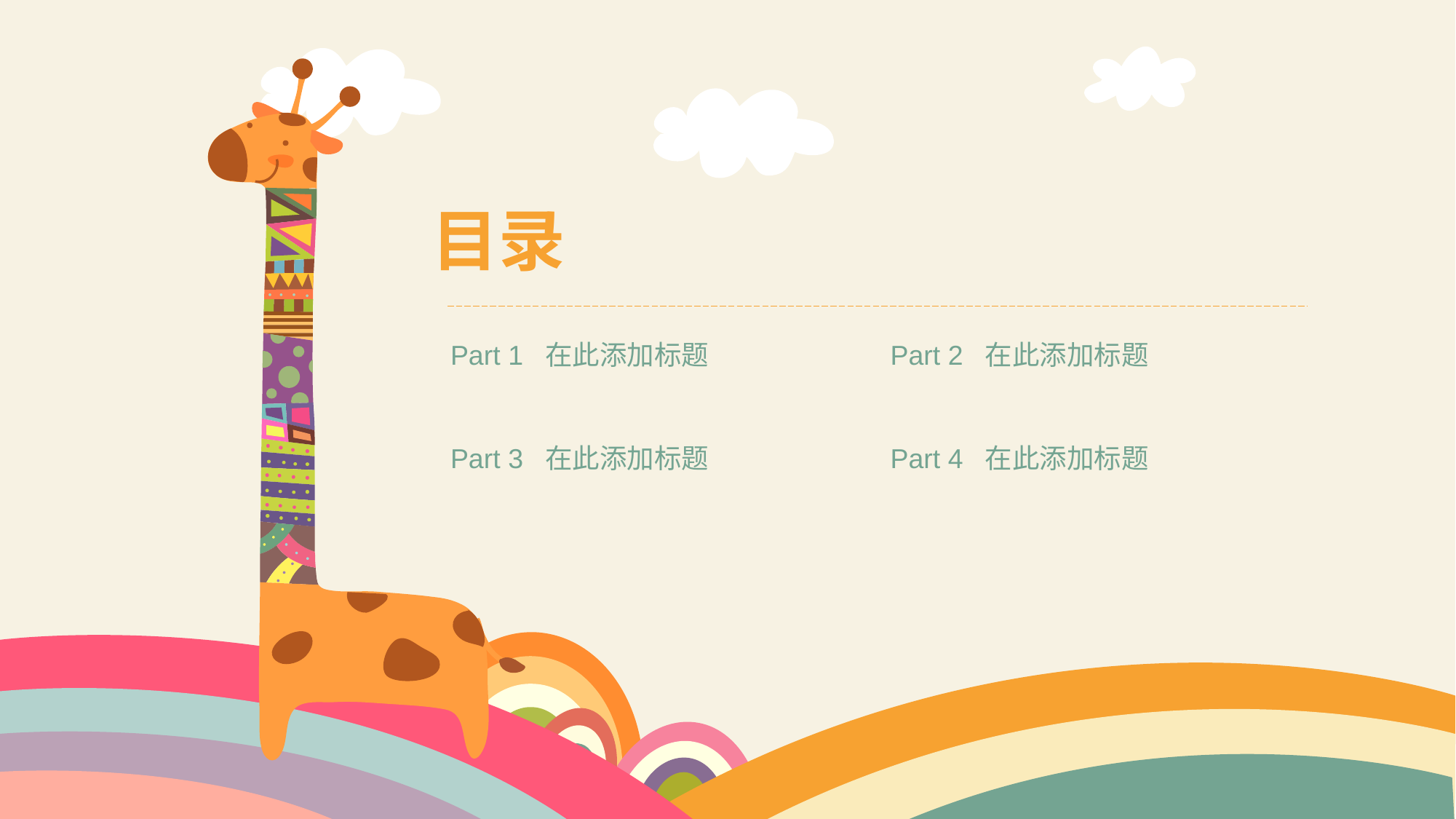

目录
Part 1  在此添加标题
Part 2  在此添加标题
Part 3  在此添加标题
Part 4  在此添加标题